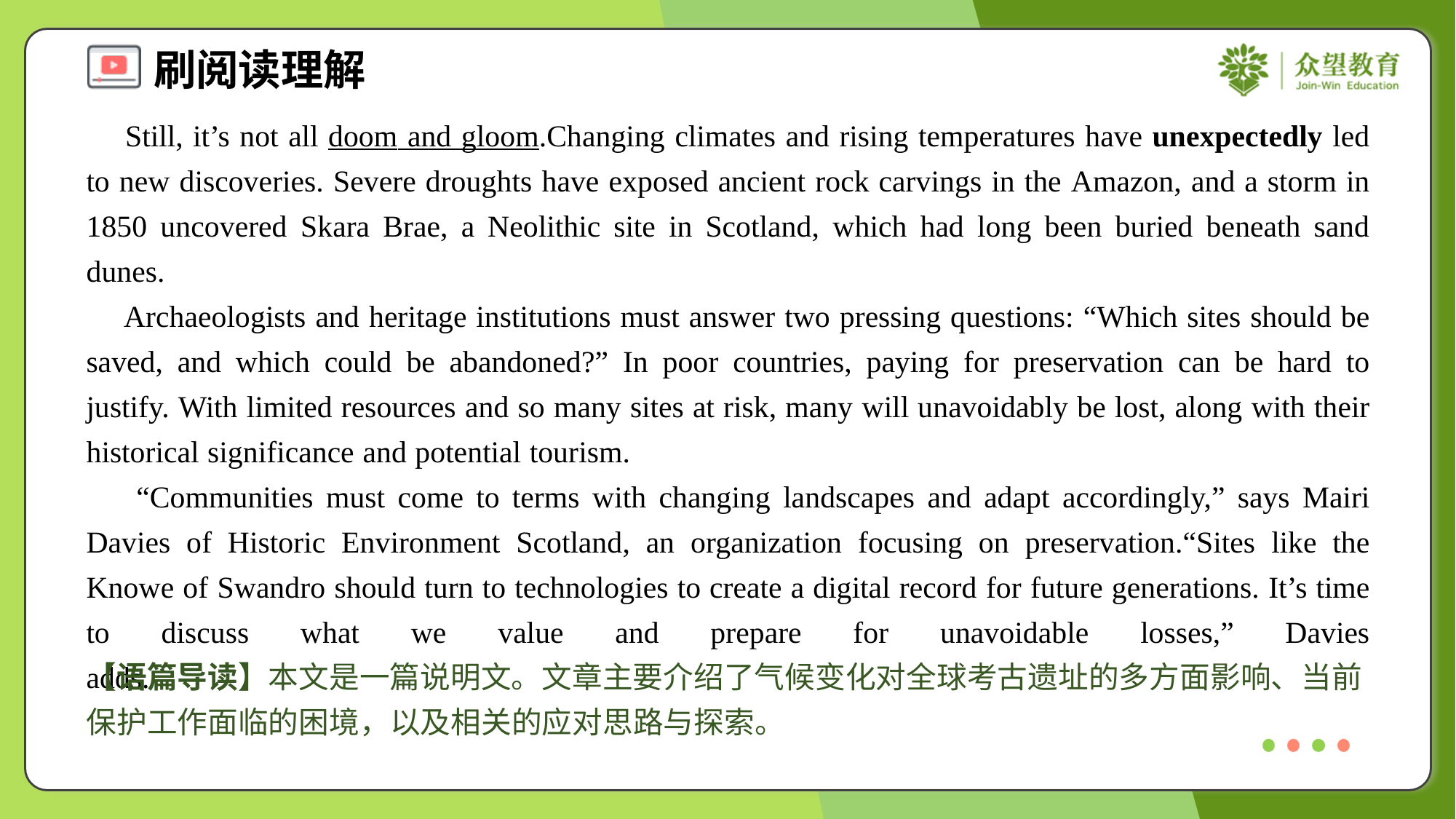

Still, it’s not all doom and gloom.Changing climates and rising temperatures have unexpectedly led to new discoveries. Severe droughts have exposed ancient rock carvings in the Amazon, and a storm in 1850 uncovered Skara Brae, a Neolithic site in Scotland, which had long been buried beneath sand dunes.
    Archaeologists and heritage institutions must answer two pressing questions: “Which sites should be saved, and which could be abandoned?” In poor countries, paying for preservation can be hard to justify. With limited resources and so many sites at risk, many will unavoidably be lost, along with their historical significance and potential tourism.
    “Communities must come to terms with changing landscapes and adapt accordingly,” says Mairi Davies of Historic Environment Scotland, an organization focusing on preservation.“Sites like the Knowe of Swandro should turn to technologies to create a digital record for future generations. It’s time to discuss what we value and prepare for unavoidable losses,” Davies adds.#1.5
【语篇导读】本文是一篇说明文。文章主要介绍了气候变化对全球考古遗址的多方面影响、当前保护工作面临的困境，以及相关的应对思路与探索。